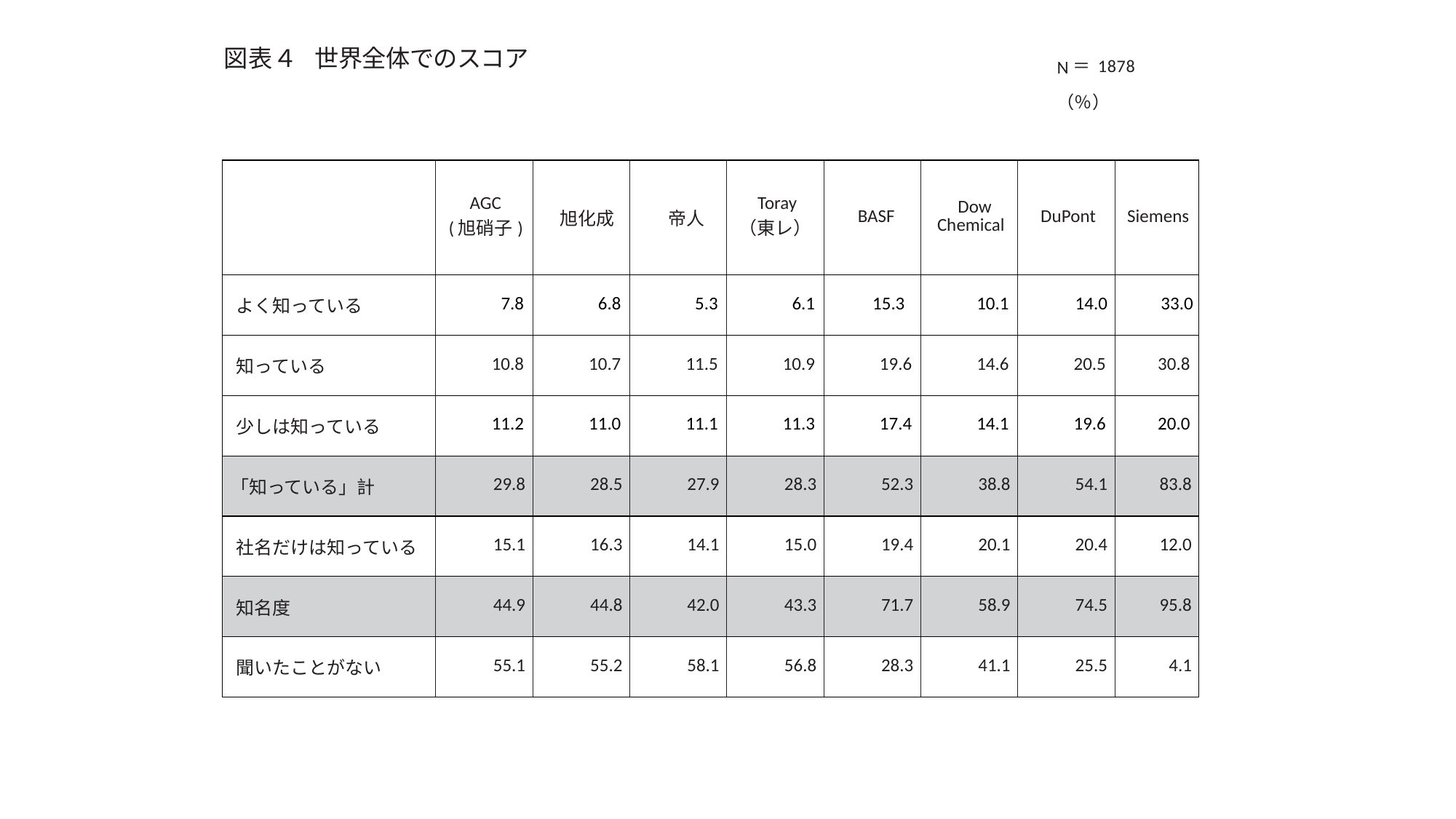

図表４   世界全体でのスコア
N＝1878   （％）
|  | AGC (旭硝子) | 旭化成 | 帝人 | Toray （東レ） | BASF | Dow Chemical | DuPont | Siemens |
| --- | --- | --- | --- | --- | --- | --- | --- | --- |
| よく知っている | 7.8 | 6.8 | 5.3 | 6.1 | 15.3 | 10.1 | 14.0 | 33.0 |
| 知っている | 10.8 | 10.7 | 11.5 | 10.9 | 19.6 | 14.6 | 20.5 | 30.8 |
| 少しは知っている | 11.2 | 11.0 | 11.1 | 11.3 | 17.4 | 14.1 | 19.6 | 20.0 |
| 「知っている」計 | 29.8 | 28.5 | 27.9 | 28.3 | 52.3 | 38.8 | 54.1 | 83.8 |
| 社名だけは知っている | 15.1 | 16.3 | 14.1 | 15.0 | 19.4 | 20.1 | 20.4 | 12.0 |
| 知名度 | 44.9 | 44.8 | 42.0 | 43.3 | 71.7 | 58.9 | 74.5 | 95.8 |
| 聞いたことがない | 55.1 | 55.2 | 58.1 | 56.8 | 28.3 | 41.1 | 25.5 | 4.1 |